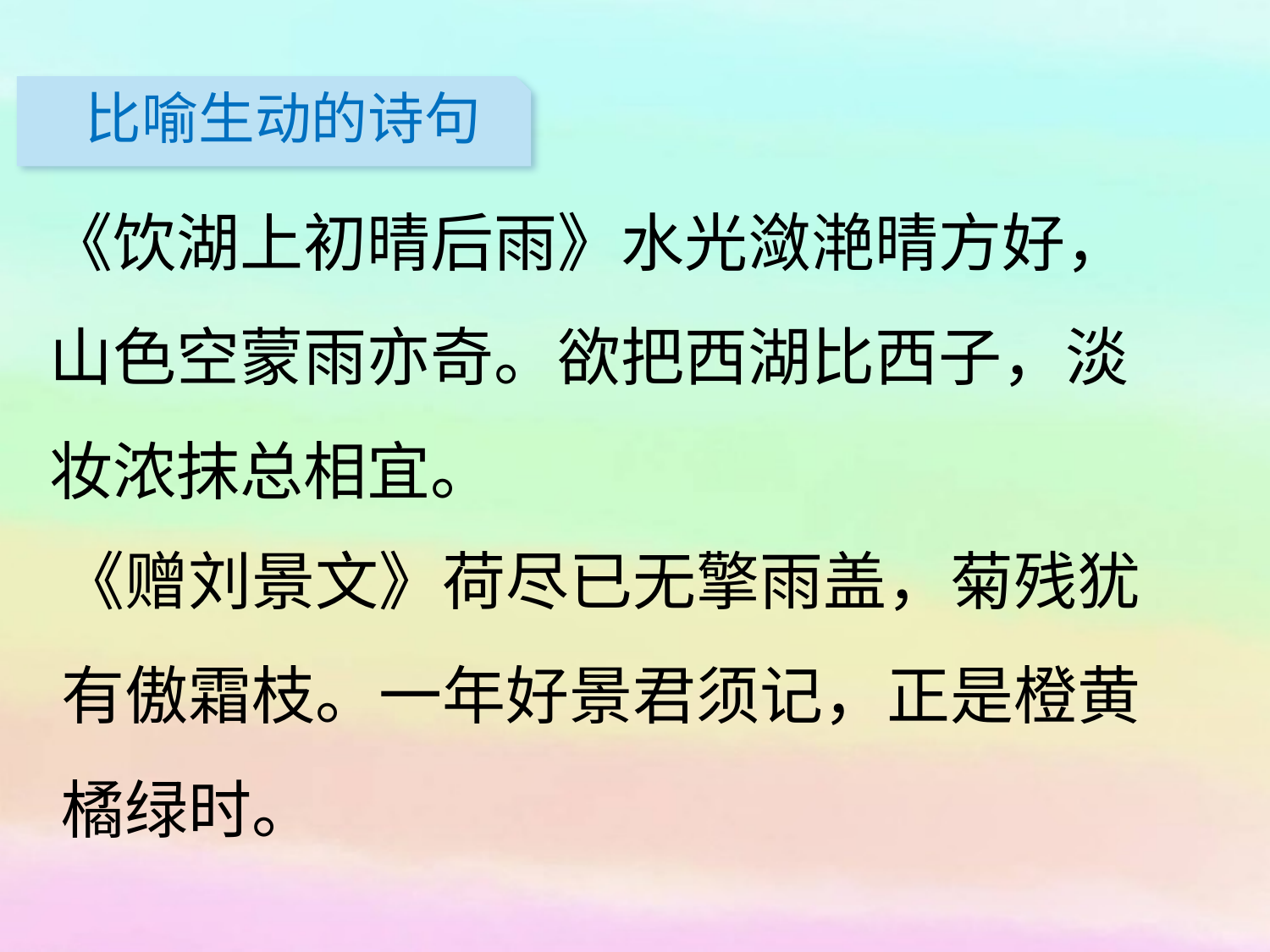

比喻生动的诗句
《饮湖上初晴后雨》水光潋滟晴方好，山色空蒙雨亦奇。欲把西湖比西子，淡妆浓抹总相宜。
《赠刘景文》荷尽已无擎雨盖，菊残犹有傲霜枝。一年好景君须记，正是橙黄橘绿时。